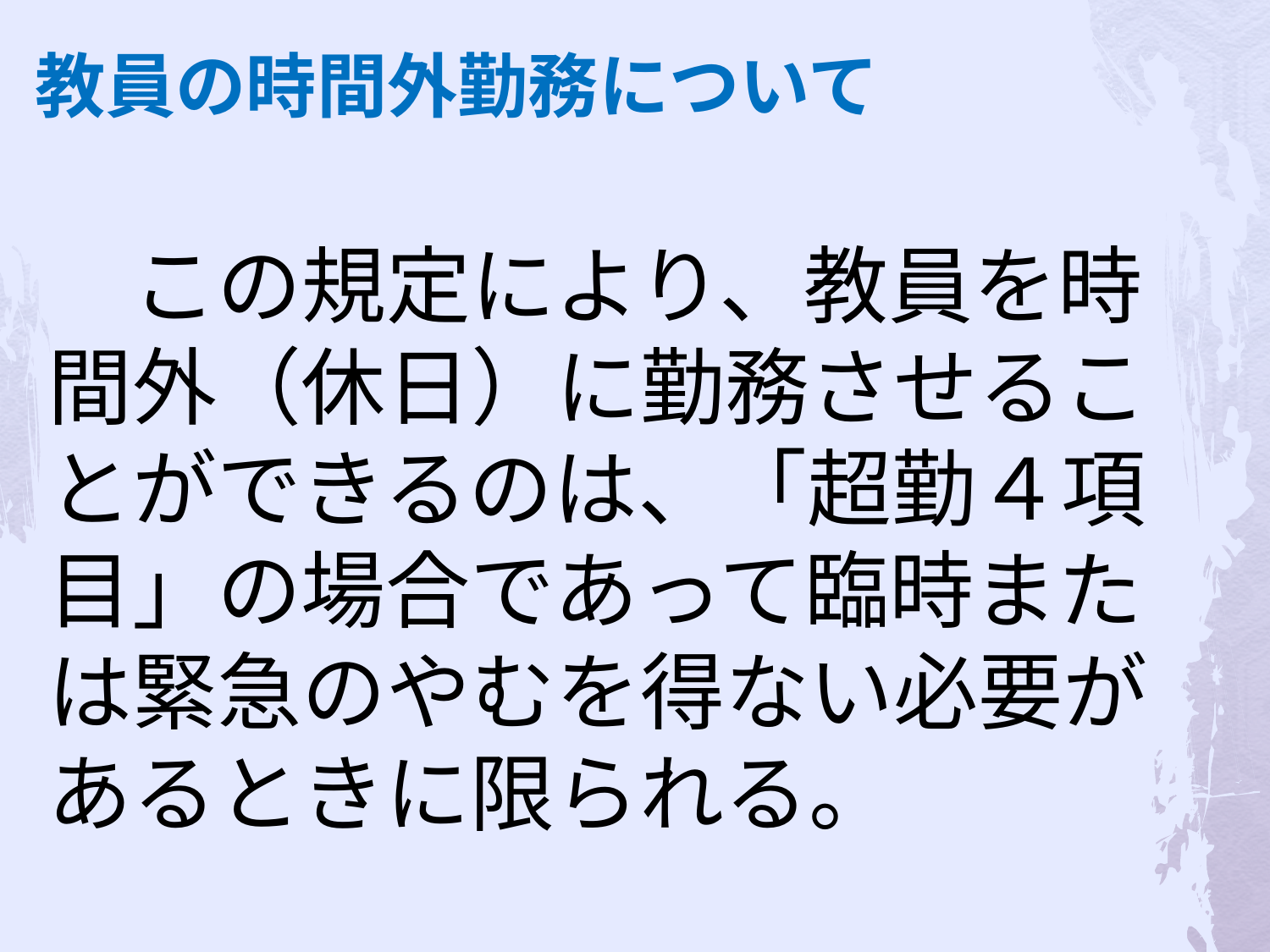

教員の時間外勤務について
　この規定により、教員を時間外（休日）に勤務させることができるのは、「超勤４項目」の場合であって臨時または緊急のやむを得ない必要があるときに限られる。